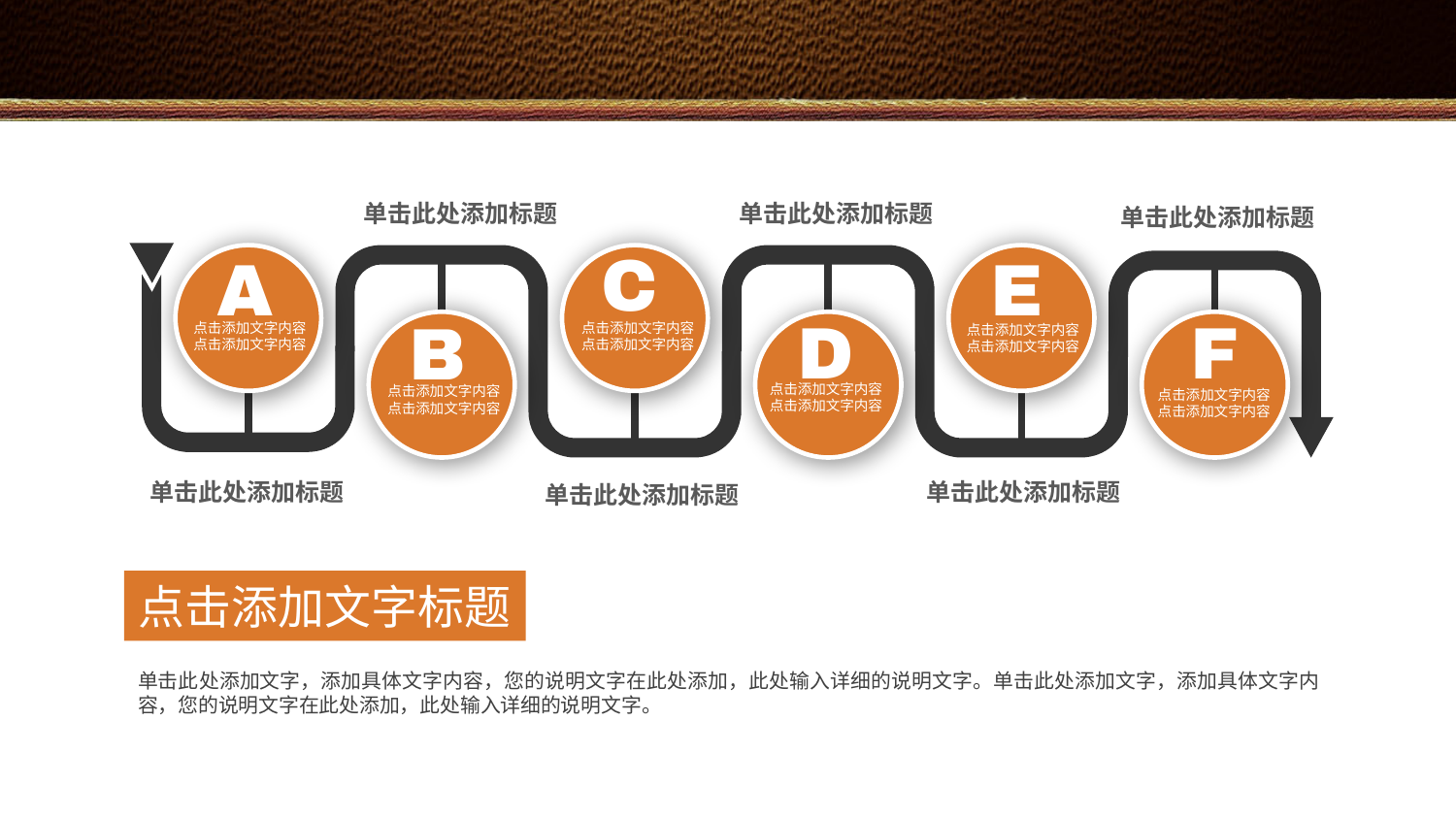

#
单击此处添加标题
单击此处添加标题
单击此处添加标题
C
A
E

F
D
B

点击添加文字内容
点击添加文字内容
点击添加文字内容
点击添加文字内容
点击添加文字内容
点击添加文字内容

点击添加文字内容
点击添加文字内容
点击添加文字内容
点击添加文字内容
点击添加文字内容
点击添加文字内容

单击此处添加标题
单击此处添加标题
单击此处添加标题
点击添加文字标题
单击此处添加文字，添加具体文字内容，您的说明文字在此处添加，此处输入详细的说明文字。单击此处添加文字，添加具体文字内容，您的说明文字在此处添加，此处输入详细的说明文字。